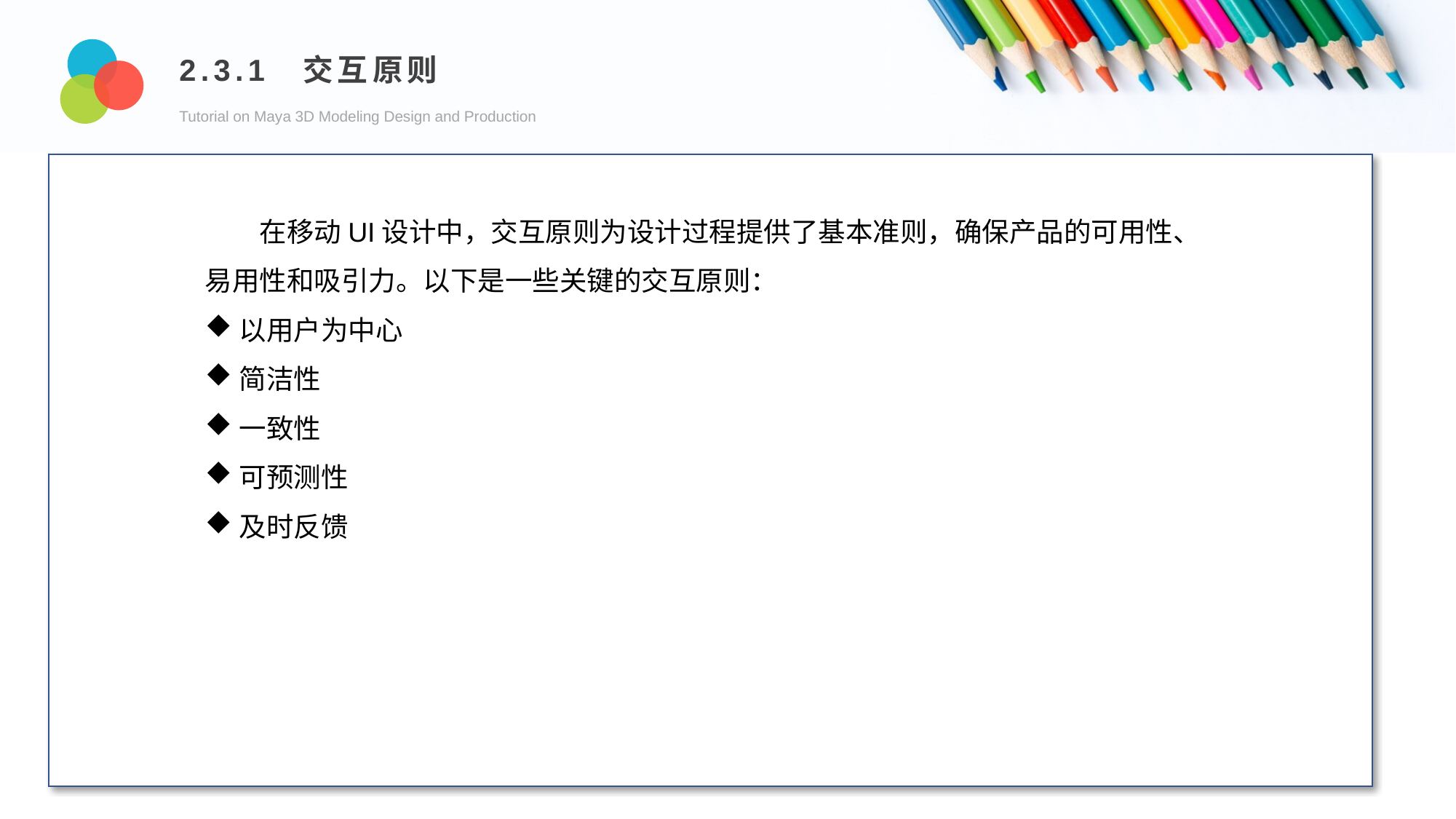

2.3.1  交互原则
Tutorial on Maya 3D Modeling Design and Production
Design and Production
在移动UI设计中，交互原则为设计过程提供了基本准则，确保产品的可用性、易用性和吸引力。以下是一些关键的交互原则：
以用户为中心
简洁性
一致性
可预测性
及时反馈